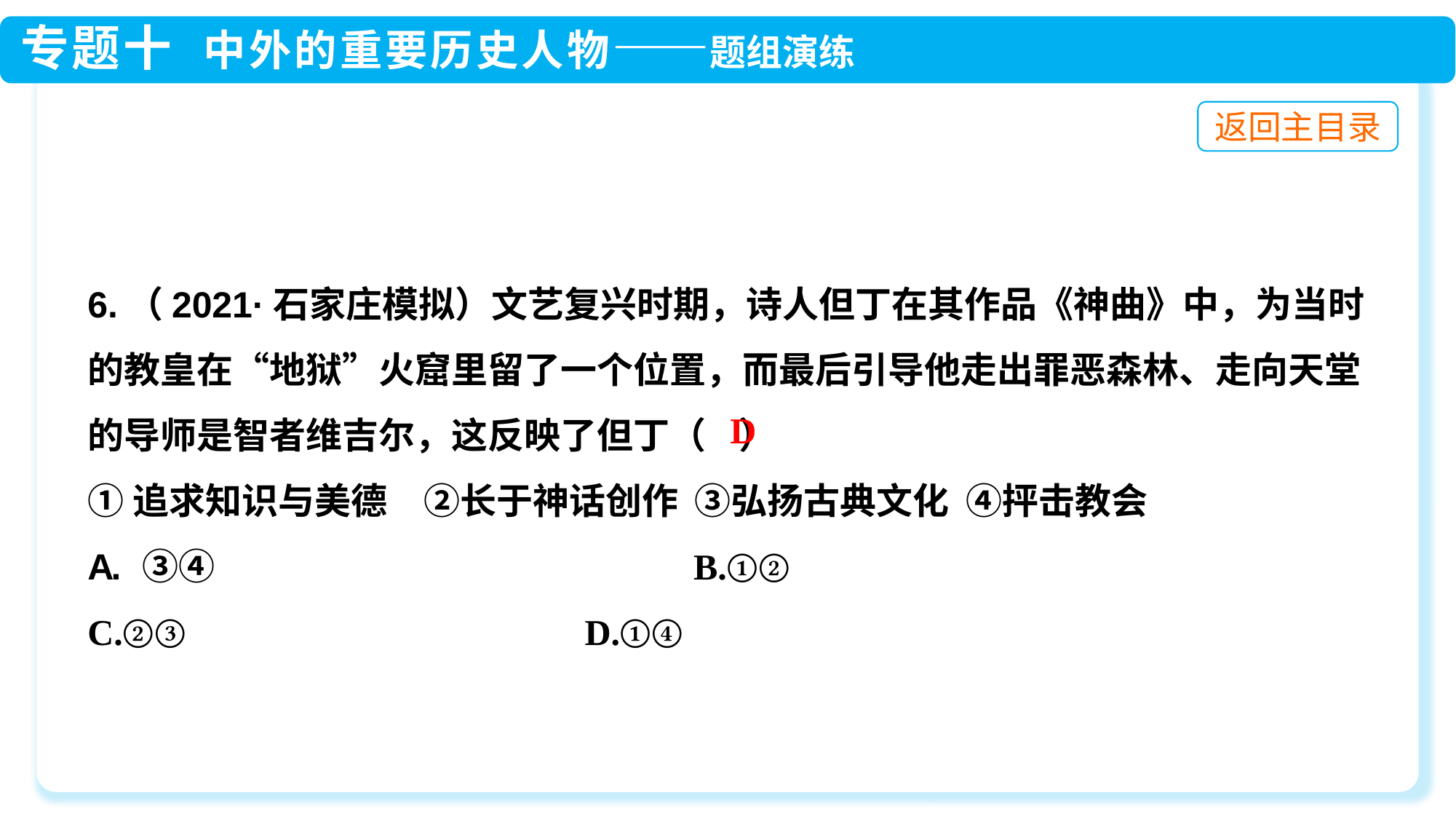

6.（2021·石家庄模拟）文艺复兴时期，诗人但丁在其作品《神曲》中，为当时的教皇在“地狱”火窟里留了一个位置，而最后引导他走出罪恶森林、走向天堂的导师是智者维吉尔，这反映了但丁（    ）
①追求知识与美德　②长于神话创作  ③弘扬古典文化  ④抨击教会
③④　　　                                           B.①②
C.②③　　　	                                 D.①④
D